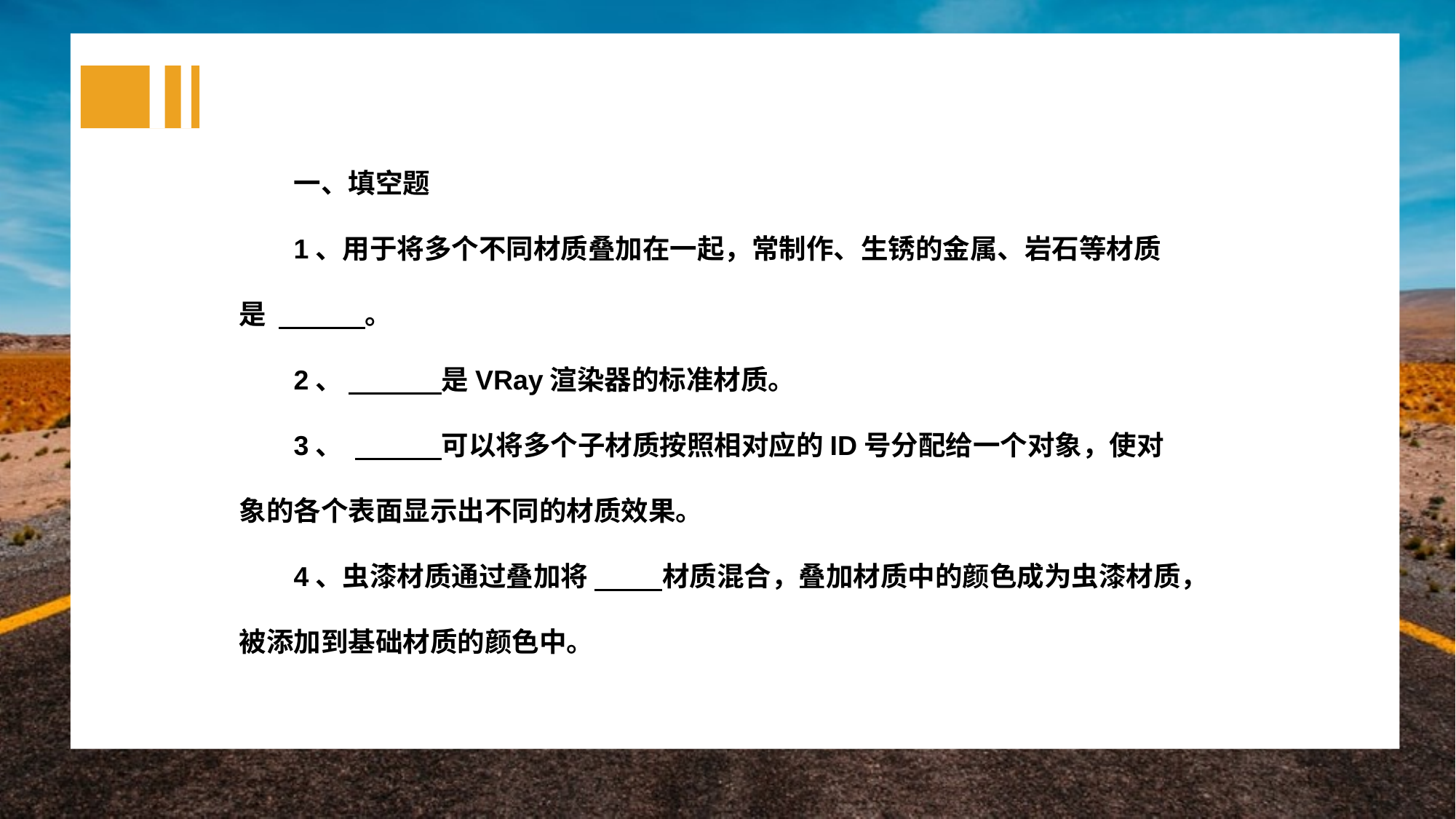

一、填空题
1、用于将多个不同材质叠加在一起，常制作、生锈的金属、岩石等材质是                。
2、                是VRay渲染器的标准材质。
3、                可以将多个子材质按照相对应的ID号分配给一个对象，使对象的各个表面显示出不同的材质效果。
4、虫漆材质通过叠加将            材质混合，叠加材质中的颜色成为虫漆材质，被添加到基础材质的颜色中。